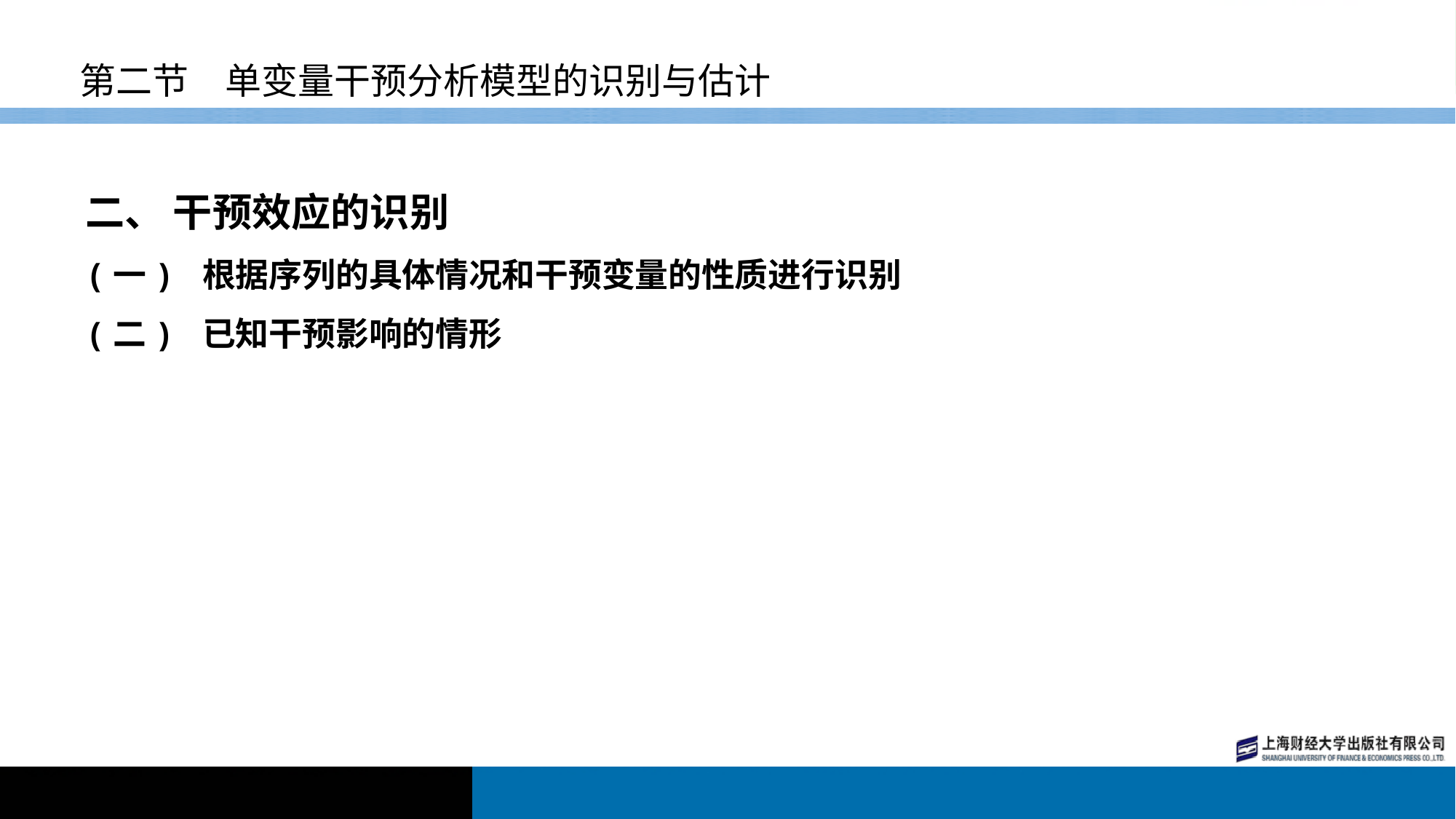

# 第二节　单变量干预分析模型的识别与估计
二、 干预效应的识别
(一) 根据序列的具体情况和干预变量的性质进行识别
(二) 已知干预影响的情形
7